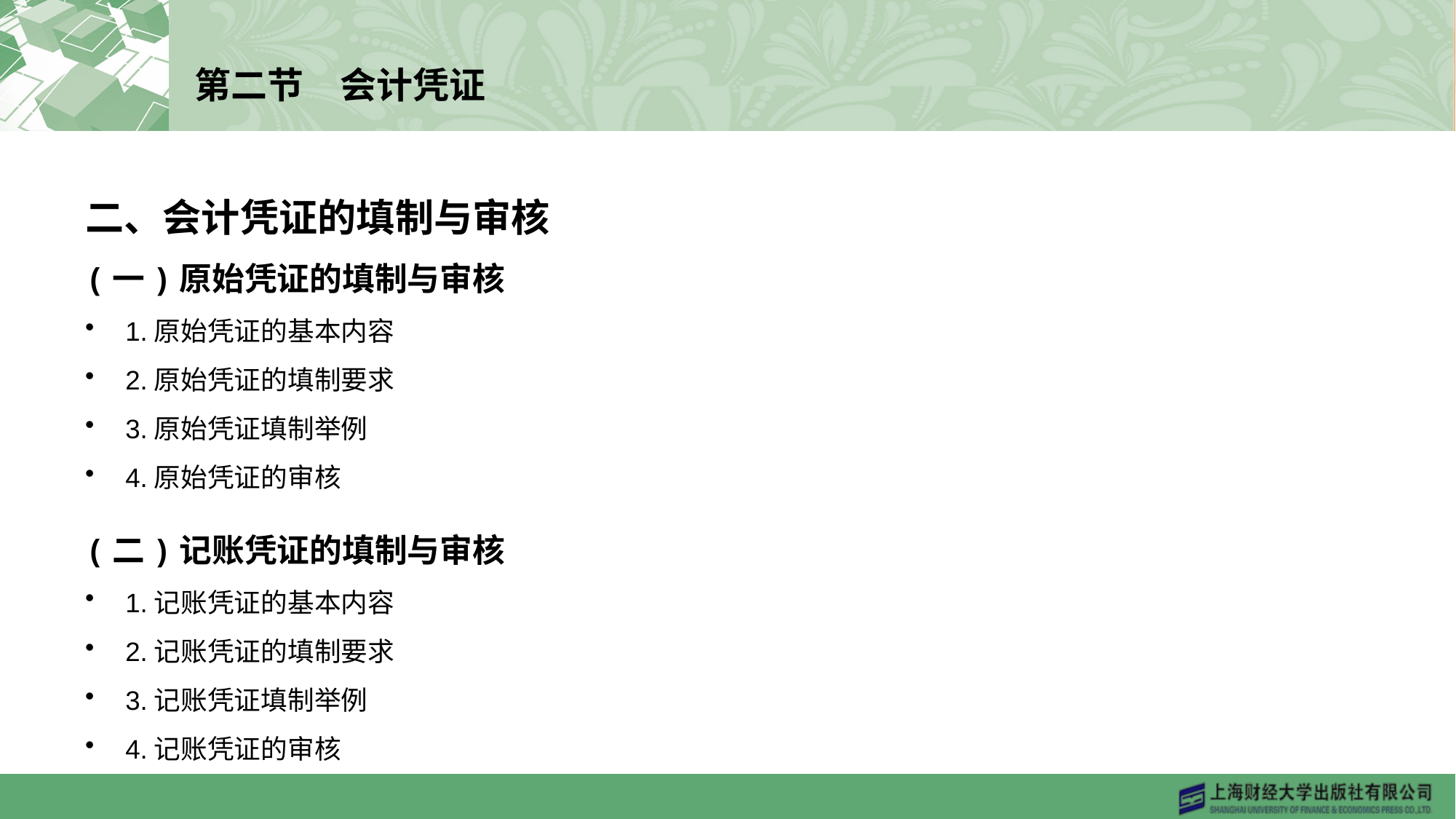

# 第二节　会计凭证
二、会计凭证的填制与审核
(一)原始凭证的填制与审核
1.原始凭证的基本内容
2.原始凭证的填制要求
3.原始凭证填制举例
4.原始凭证的审核
(二)记账凭证的填制与审核
1.记账凭证的基本内容
2.记账凭证的填制要求
3.记账凭证填制举例
4.记账凭证的审核